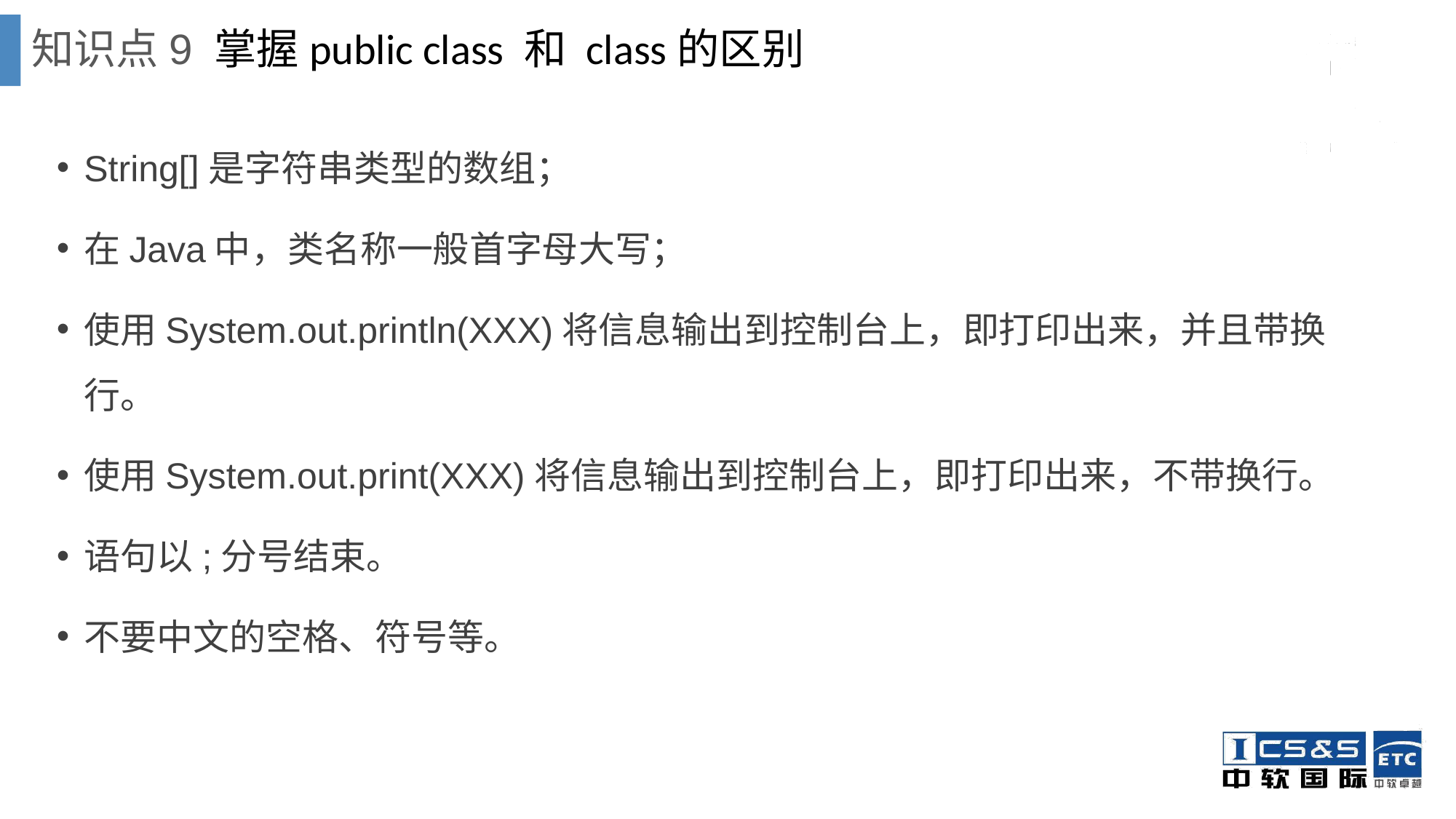

知识点9 掌握public class 和 class的区别
String[]是字符串类型的数组；
在Java中，类名称一般首字母大写；
使用System.out.println(XXX)将信息输出到控制台上，即打印出来，并且带换行。
使用System.out.print(XXX)将信息输出到控制台上，即打印出来，不带换行。
语句以;分号结束。
不要中文的空格、符号等。